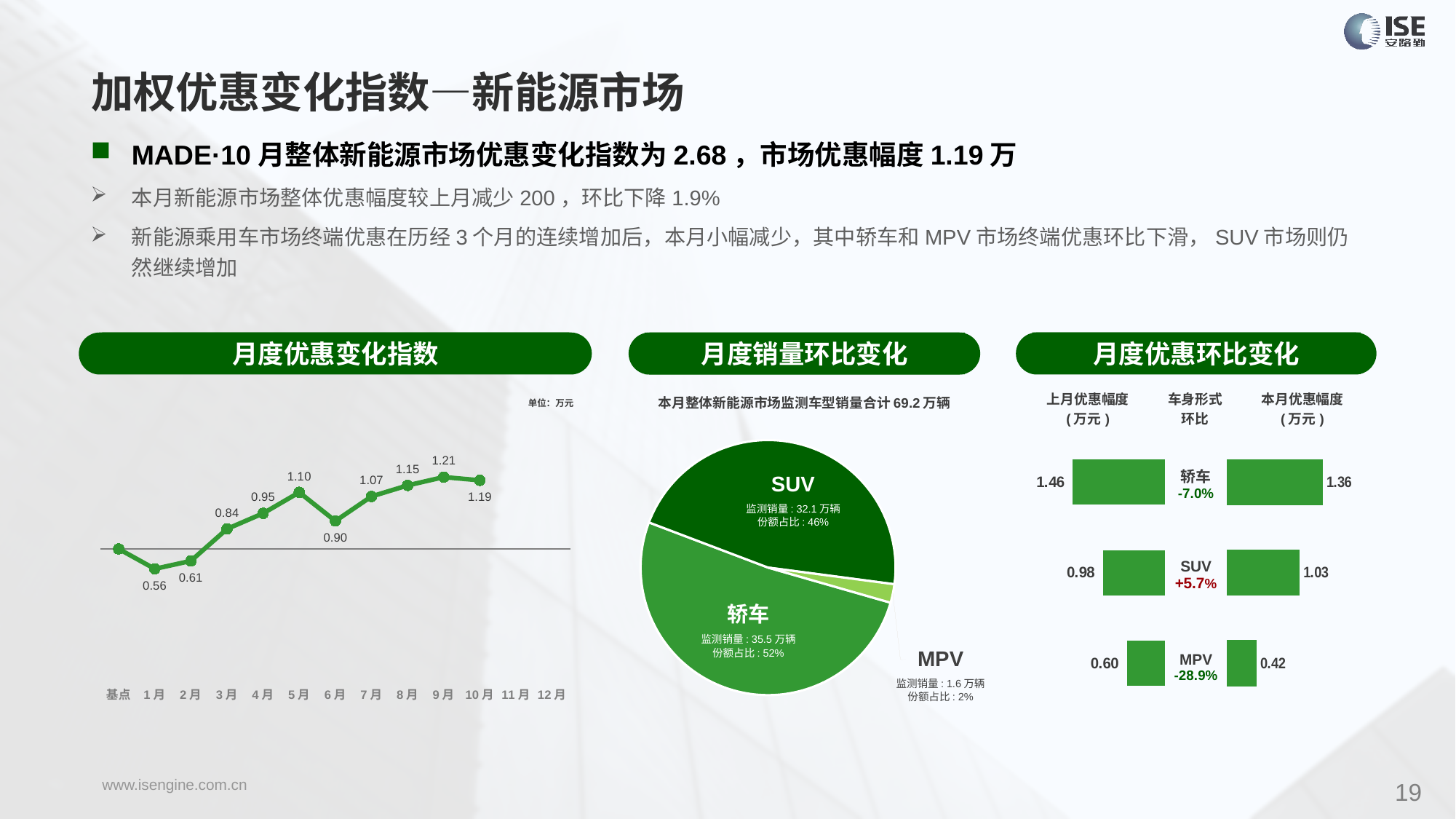

加权优惠变化指数—新能源市场
MADE·10月整体新能源市场优惠变化指数为2.68，市场优惠幅度1.19万
本月新能源市场整体优惠幅度较上月减少200，环比下降1.9%
新能源乘用车市场终端优惠在历经3个月的连续增加后，本月小幅减少，其中轿车和MPV市场终端优惠环比下滑，SUV市场则仍然继续增加
月度优惠变化指数

月度优惠环比变化

月度销量环比变化

### Chart

| Category | Y2022 |
|---|---|
| 基点 | 0.0 |
| 1月 | -0.78 |
| 2月 | -0.47 |
| 3月 | 0.78 |
| 4月 | 1.39 |
| 5月 | 2.21 |
| 6月 | 1.09 |
| 7月 | 2.05 |
| 8月 | 2.48 |
| 9月 | 2.8049079611244907 |
| 10月 | 2.68 |
| 11月 | None |
| 12月 | None |
本月整体新能源市场监测车型销量合计69.2万辆
| 上月优惠幅度 (万元) | 车身形式 环比 | 本月优惠幅度 (万元) |
| --- | --- | --- |
单位：万元

### Chart

| Category | 车身市场 |
|---|---|
| 轿车 | 355044.0 |
| SUV | 320484.0 |
| MPV | 16297.0 |
| 轿车 -7.0% |
| --- |
| SUV +5.7% |
| MPV -28.9% |

### Chart

| Category | 成交均价 |
|---|---|
| 轿车 | 1.46 |
| SUV | 0.98 |
| MPV | 0.6 |

### Chart

| Category | 成交均价 |
|---|---|
| 轿车 | 1.3612370427327278 |
| SUV | 1.031312019320786 |
| MPV | 0.4230846168006833 |
SUV
监测销量: 32.1万辆
份额占比: 46%
轿车
监测销量: 35.5万辆
份额占比: 52%
MPV
监测销量: 1.6万辆
份额占比: 2%
19